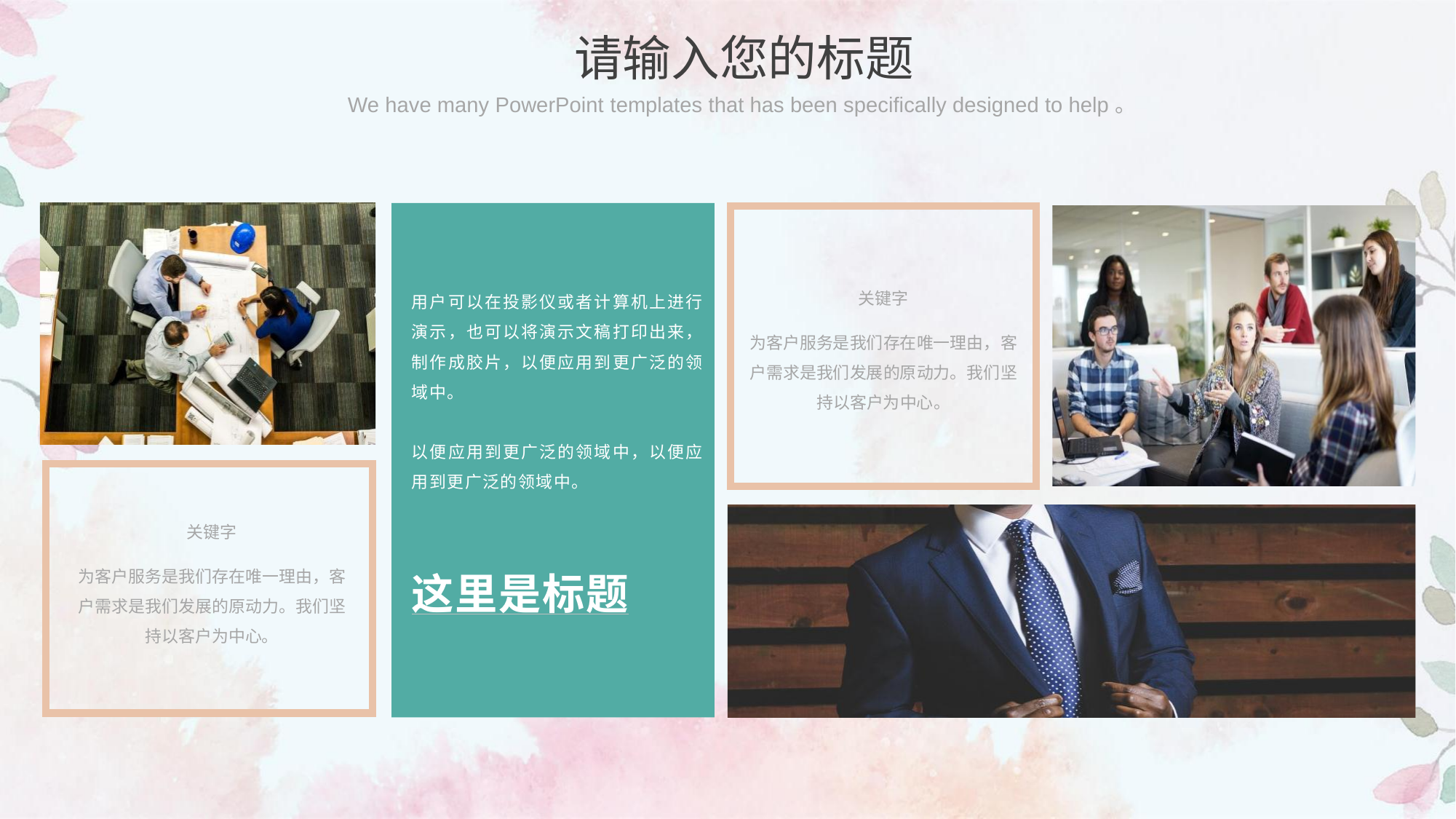

请输入您的标题
We have many PowerPoint templates that has been specifically designed to help。

关键字
为客户服务是我们存在唯一理由，客户需求是我们发展的原动力。我们坚持以客户为中心。
用户可以在投影仪或者计算机上进行演示，也可以将演示文稿打印出来，制作成胶片，以便应用到更广泛的领域中。

以便应用到更广泛的领域中，以便应用到更广泛的领域中。

关键字
为客户服务是我们存在唯一理由，客户需求是我们发展的原动力。我们坚持以客户为中心。
这里是标题